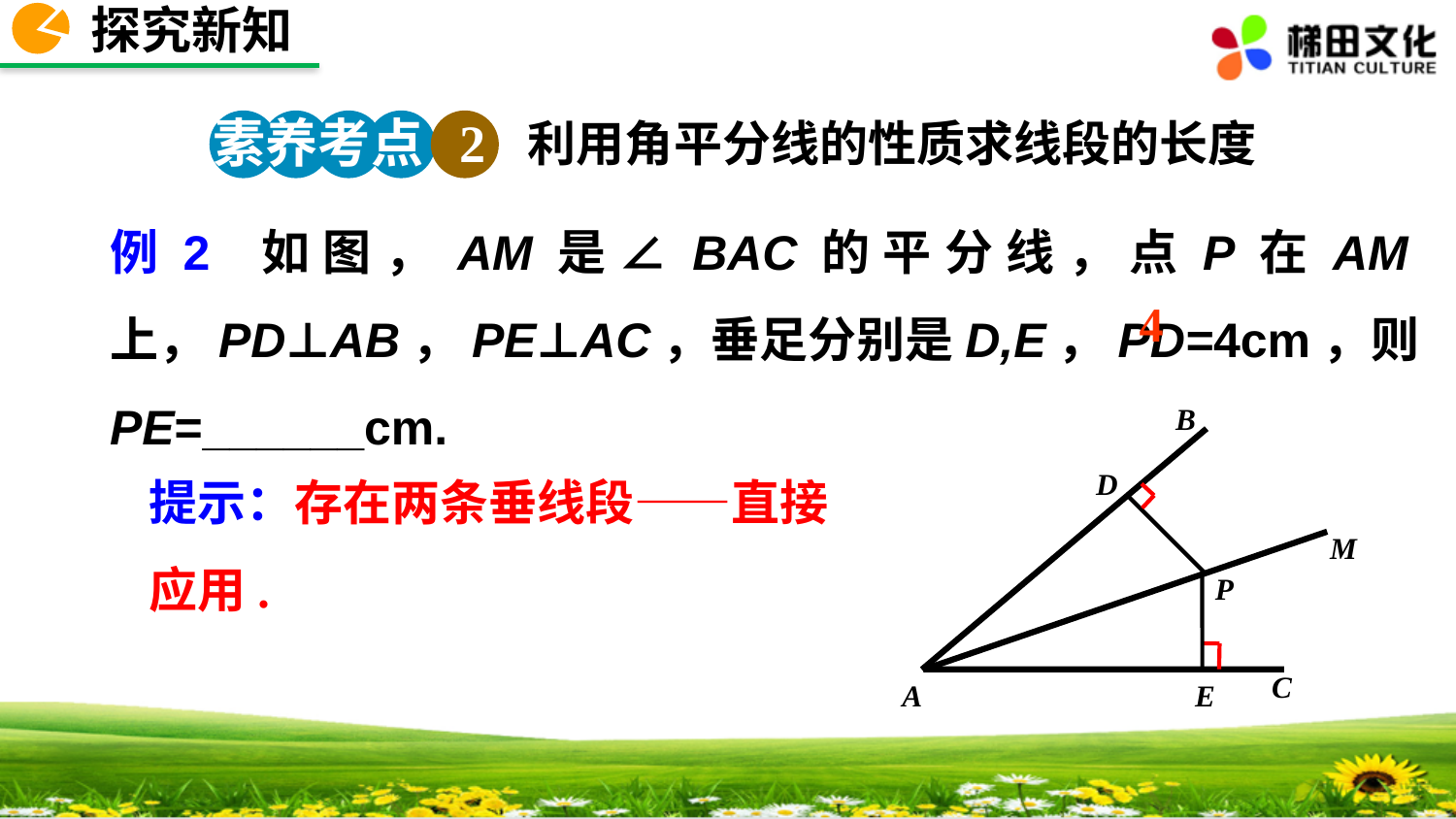

探究新知

素养考点  2

利用角平分线的性质求线段的长度
例2 如图，AM是∠BAC的平分线，点P在AM上，PD⊥AB，PE⊥AC，垂足分别是D,E，PD=4cm，则PE=______cm.

4
B

D

M

P

C
A
E

提示：存在两条垂线段——直接 应用.